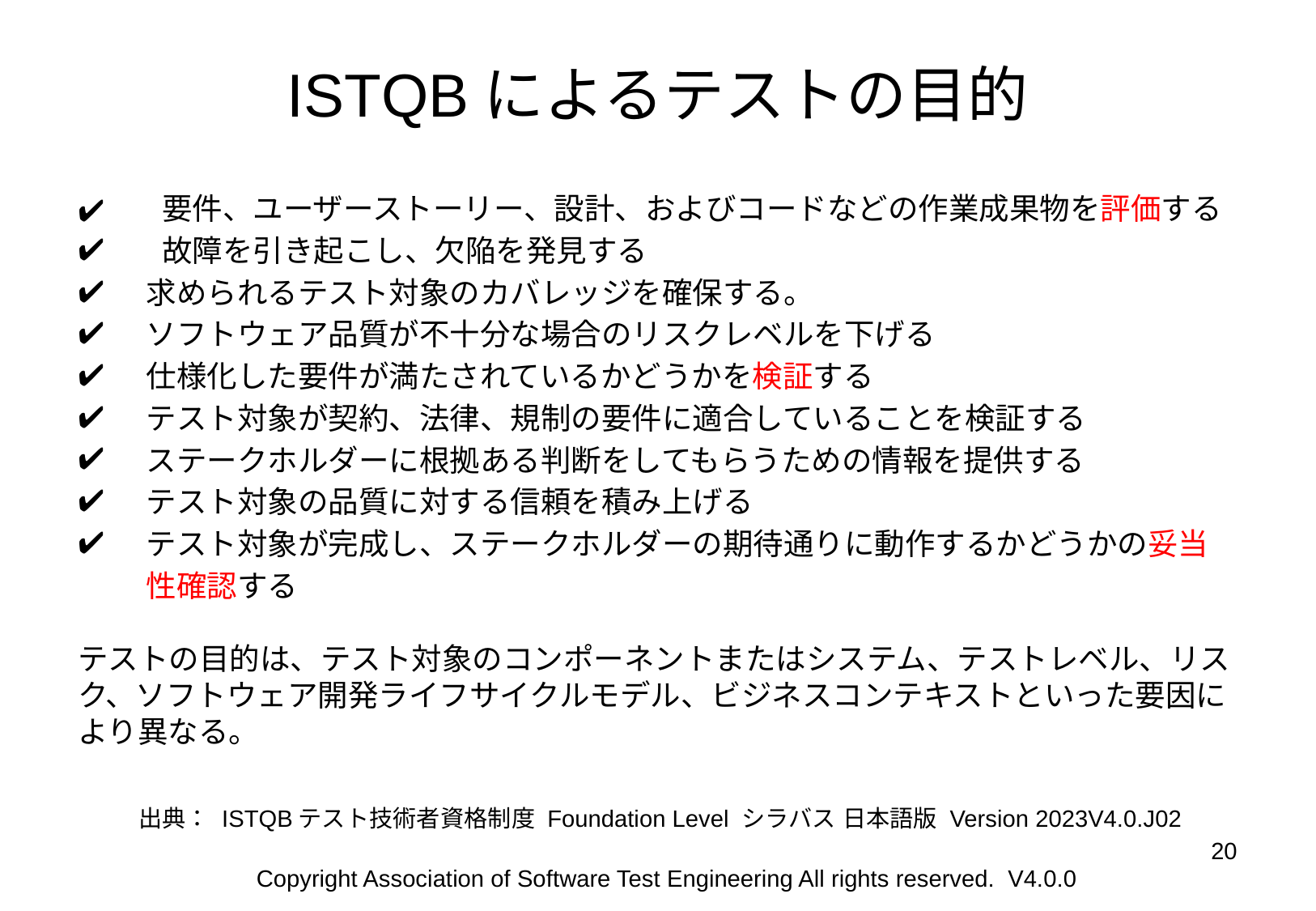

# ISTQBによるテストの目的
 要件、ユーザーストーリー、設計、およびコードなどの作業成果物を評価する
 故障を引き起こし、欠陥を発見する
求められるテスト対象のカバレッジを確保する。
ソフトウェア品質が不十分な場合のリスクレベルを下げる
仕様化した要件が満たされているかどうかを検証する
テスト対象が契約、法律、規制の要件に適合していることを検証する
ステークホルダーに根拠ある判断をしてもらうための情報を提供する
テスト対象の品質に対する信頼を積み上げる
テスト対象が完成し、ステークホルダーの期待通りに動作するかどうかの妥当性確認する

テストの目的は、テスト対象のコンポーネントまたはシステム、テストレベル、リスク、ソフトウェア開発ライフサイクルモデル、ビジネスコンテキストといった要因により異なる。
出典： ISTQBテスト技術者資格制度 Foundation Level シラバス 日本語版 Version 2023V4.0.J02
20
Copyright Association of Software Test Engineering All rights reserved.  V4.0.0